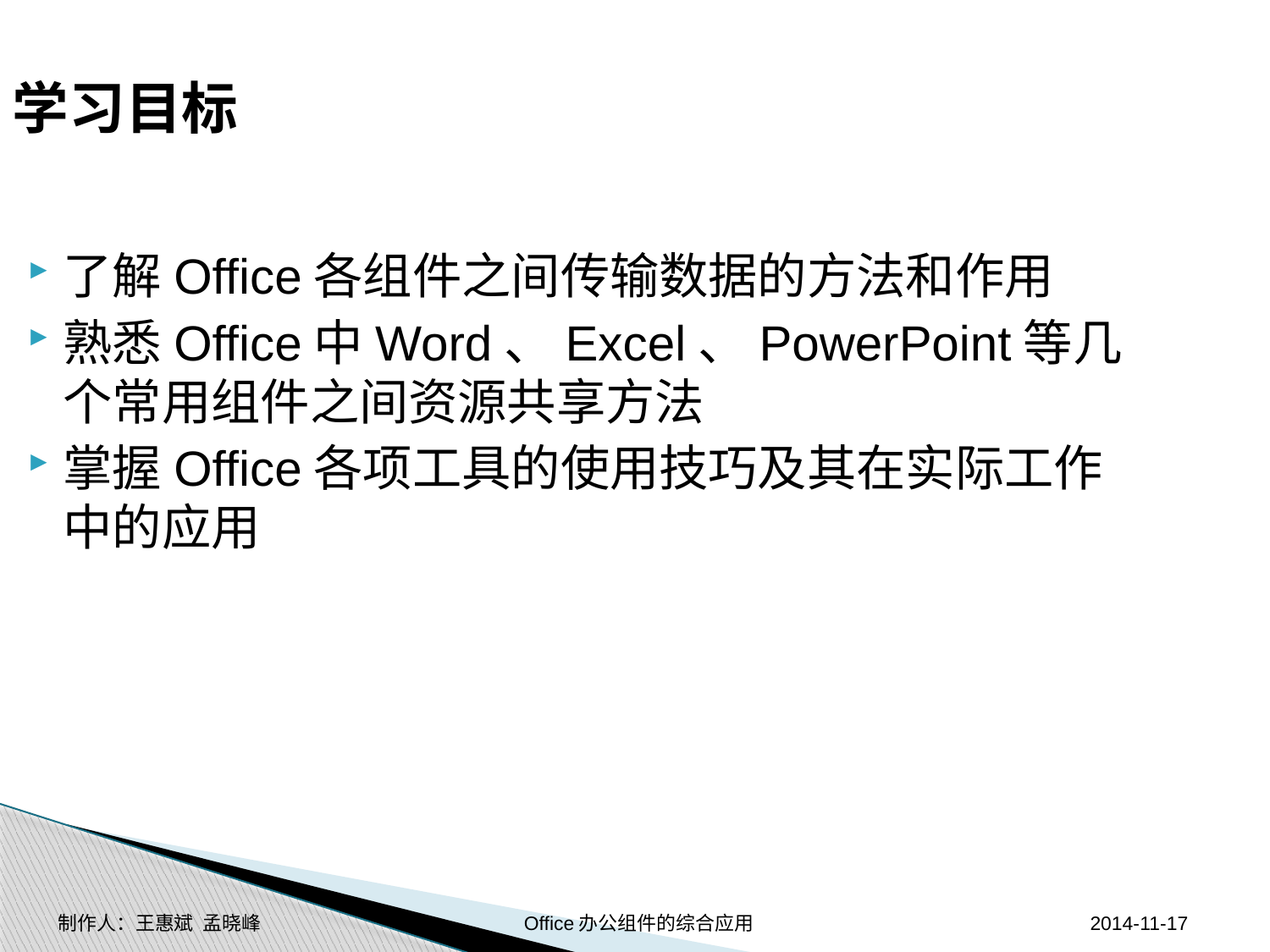

学习目标
了解Office各组件之间传输数据的方法和作用
熟悉Office中Word、Excel、PowerPoint等几个常用组件之间资源共享方法
掌握Office各项工具的使用技巧及其在实际工作中的应用

制作人：王惠斌  孟晓峰                                                          Office办公组件的综合应用
2014-11-17